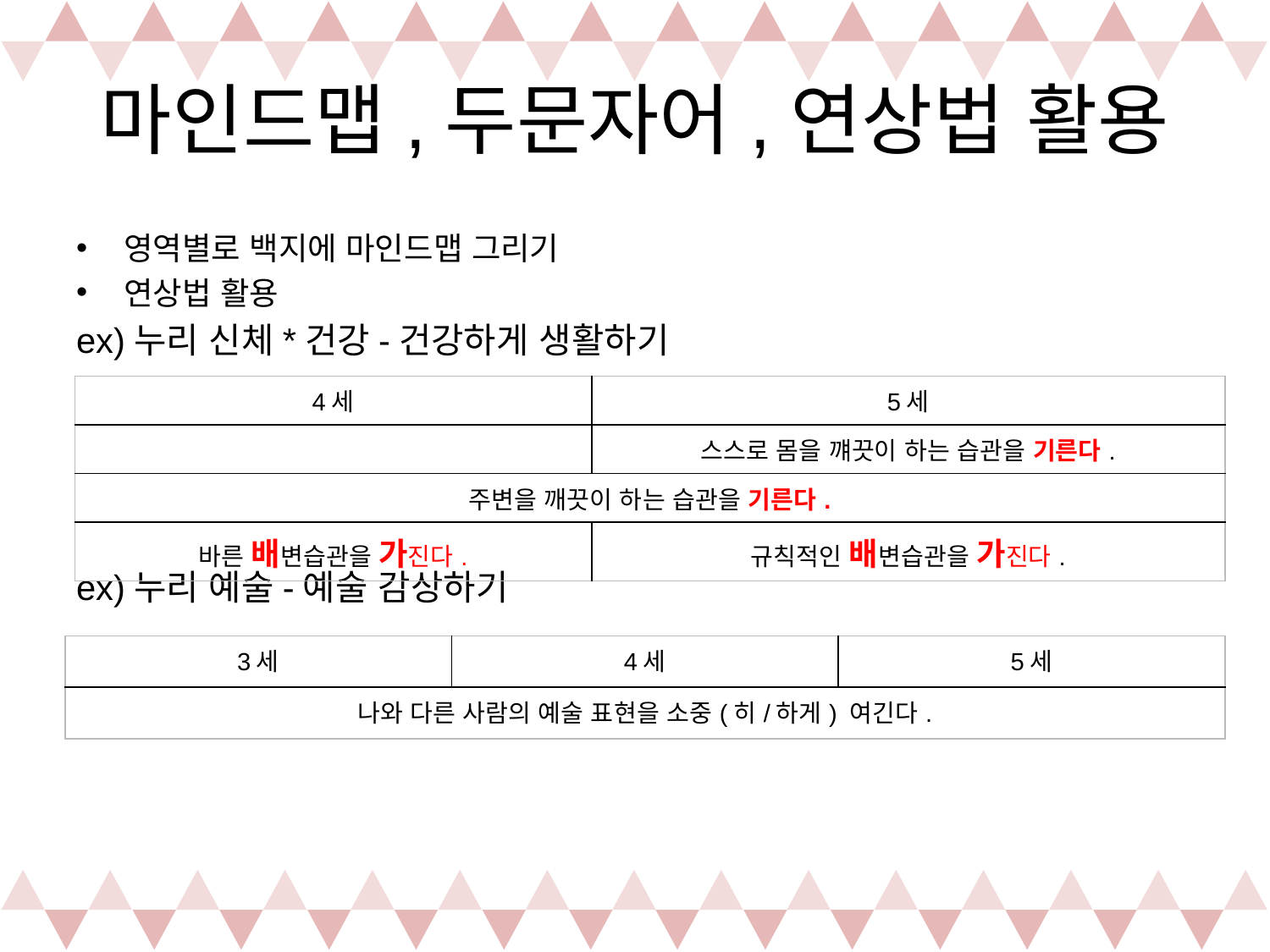

# 마인드맵,두문자어,연상법 활용
영역별로 백지에 마인드맵 그리기
연상법 활용
ex)누리 신체*건강-건강하게 생활하기

ex)누리 예술-예술 감상하기

| 4세 | 5세 |
| --- | --- |
|  | 스스로 몸을 꺠끗이 하는 습관을 기른다. |
| 주변을 깨끗이 하는 습관을 기른다. |  |
| 바른 배변습관을 가진다. | 규칙적인 배변습관을 가진다. |
| 3세 | 4세 | 5세 |
| --- | --- | --- |
| 나와 다른 사람의 예술 표현을 소중(히/하게) 여긴다. |  |  |